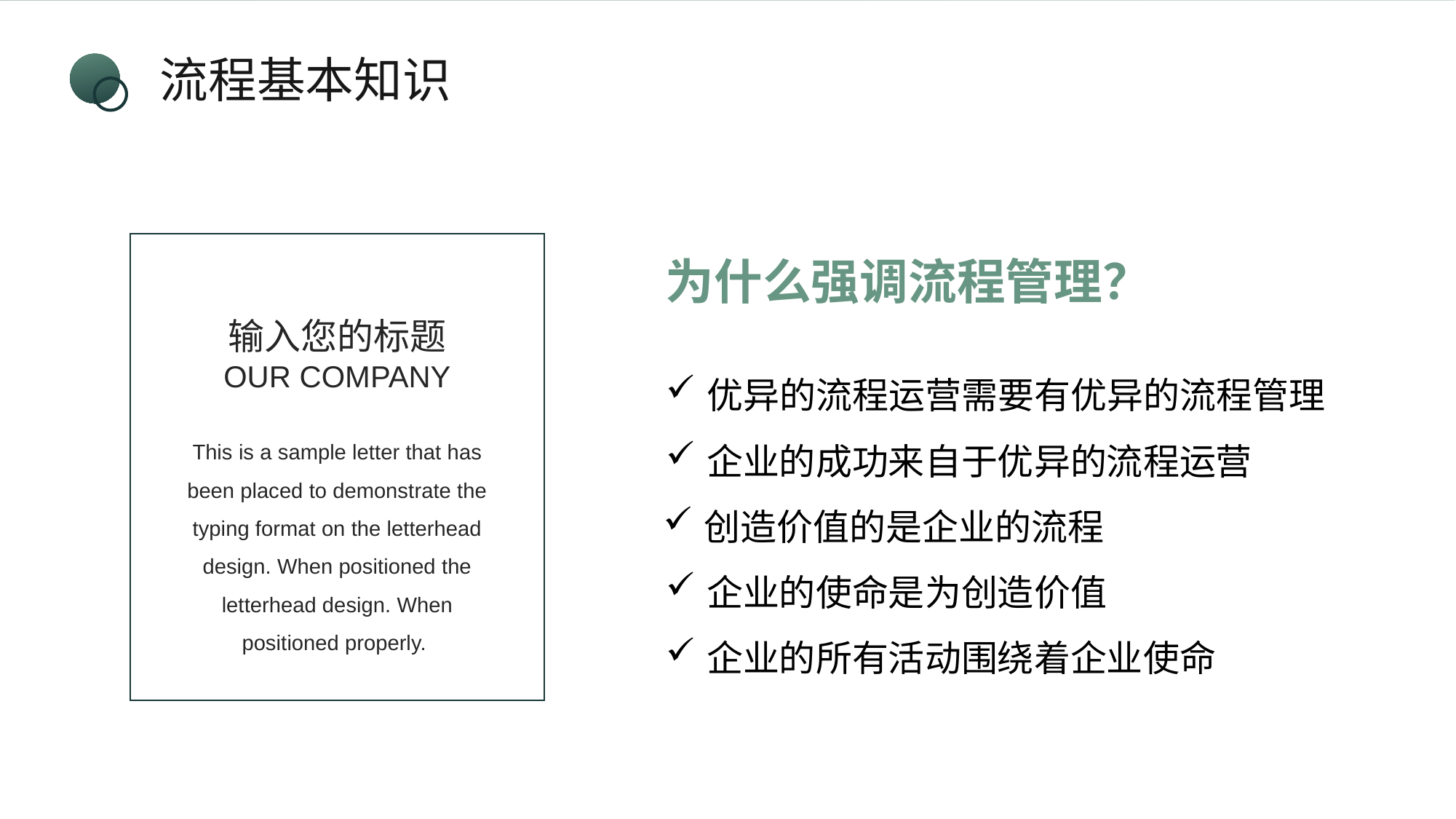

流程基本知识

为什么强调流程管理？
优异的流程运营需要有优异的流程管理
企业的成功来自于优异的流程运营
创造价值的是企业的流程
企业的使命是为创造价值
企业的所有活动围绕着企业使命

输入您的标题
OUR COMPANY
This is a sample letter that has been placed to demonstrate the typing format on the letterhead design. When positioned the letterhead design. When positioned properly.